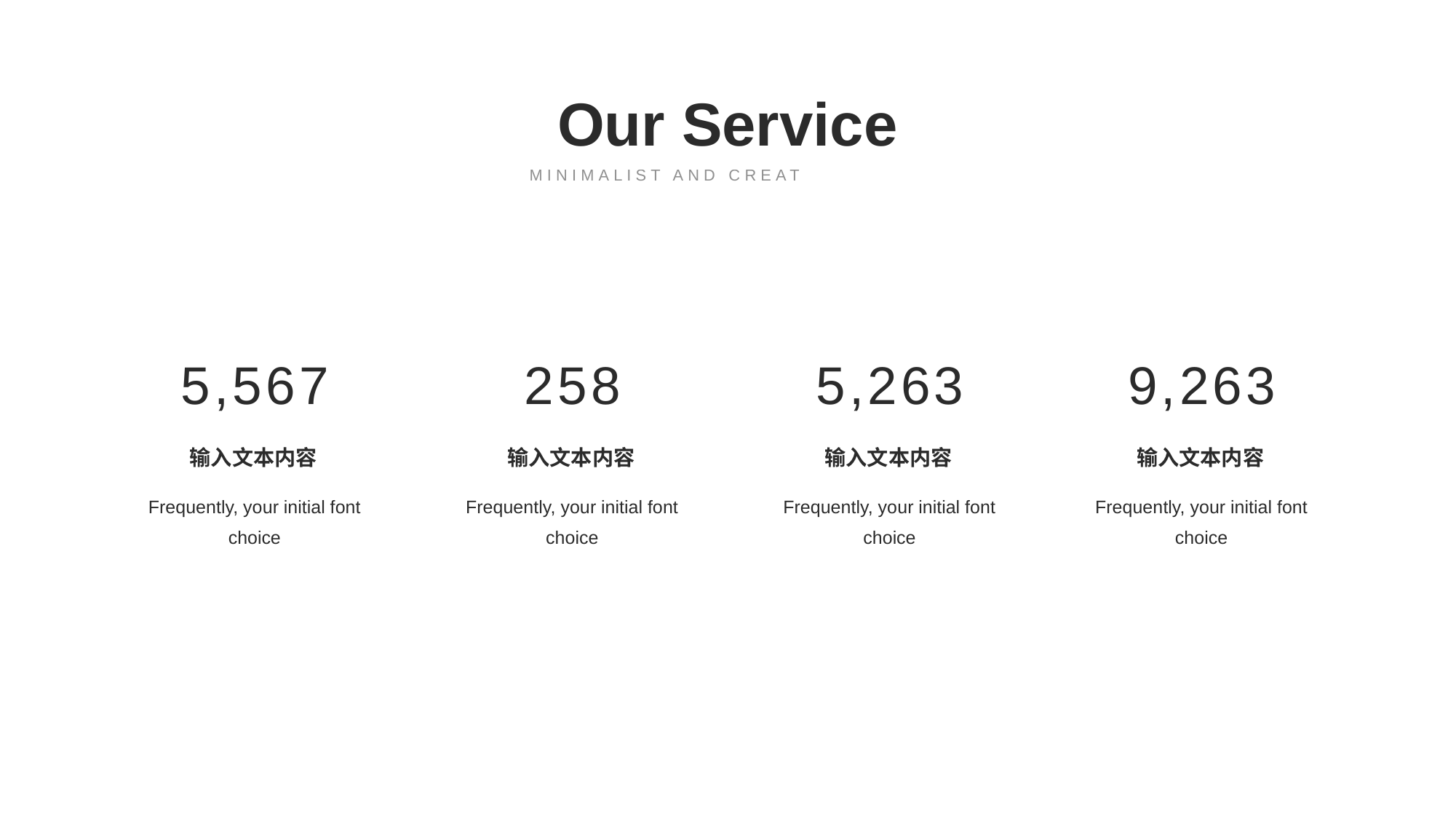

Our Service
MINIMALIST AND CREATIVE THEME
5,567
258
5,263
9,263
输入文本内容
输入文本内容
输入文本内容
输入文本内容
Frequently, your initial font choice
Frequently, your initial font choice
Frequently, your initial font choice
Frequently, your initial font choice